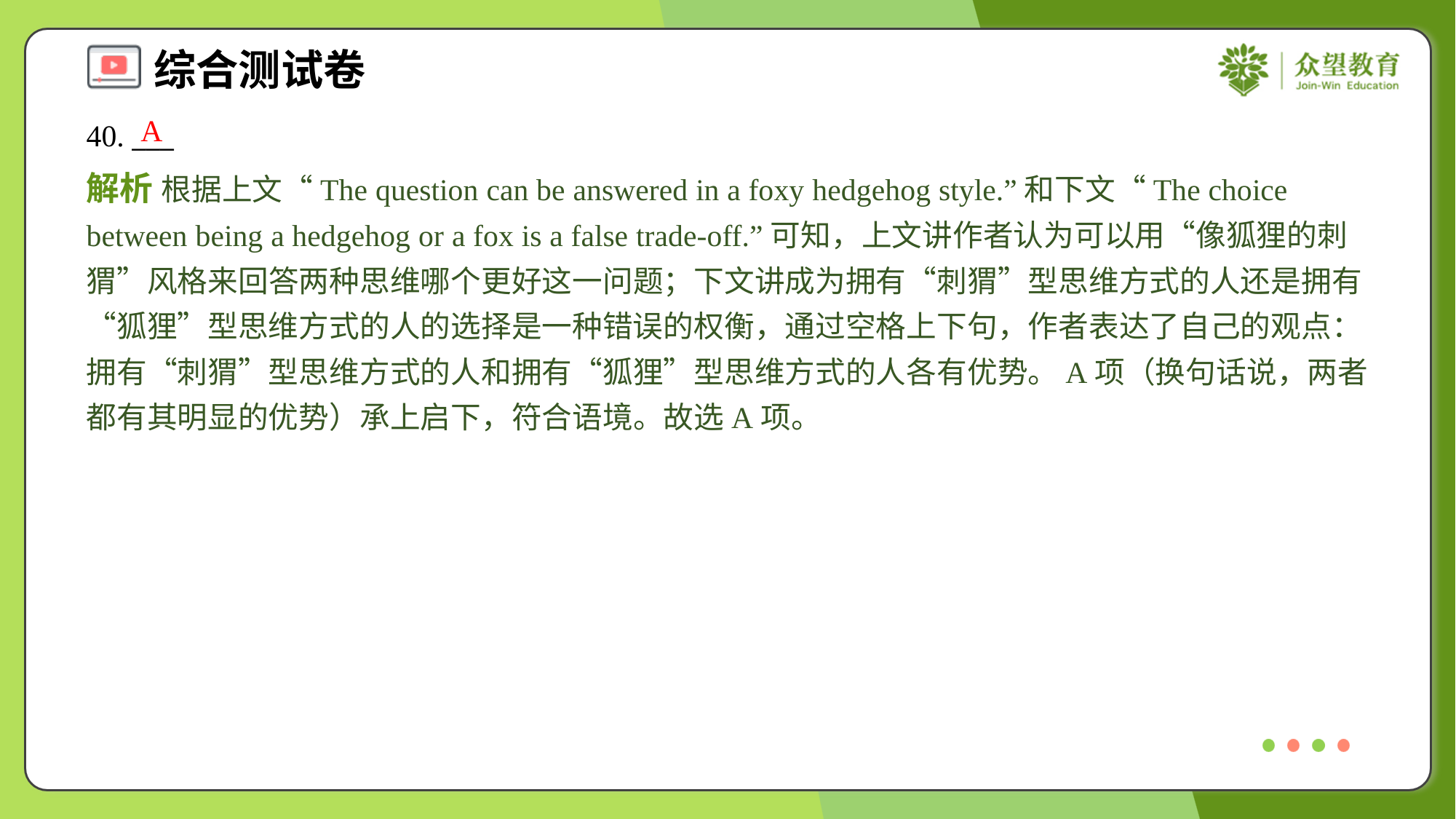

A
40. ___
解析 根据上文“The question can be answered in a foxy hedgehog style.”和下文“The choice between being a hedgehog or a fox is a false trade-off.”可知，上文讲作者认为可以用“像狐狸的刺猬”风格来回答两种思维哪个更好这一问题；下文讲成为拥有“刺猬”型思维方式的人还是拥有“狐狸”型思维方式的人的选择是一种错误的权衡，通过空格上下句，作者表达了自己的观点：拥有“刺猬”型思维方式的人和拥有“狐狸”型思维方式的人各有优势。A项（换句话说，两者都有其明显的优势）承上启下，符合语境。故选A项。